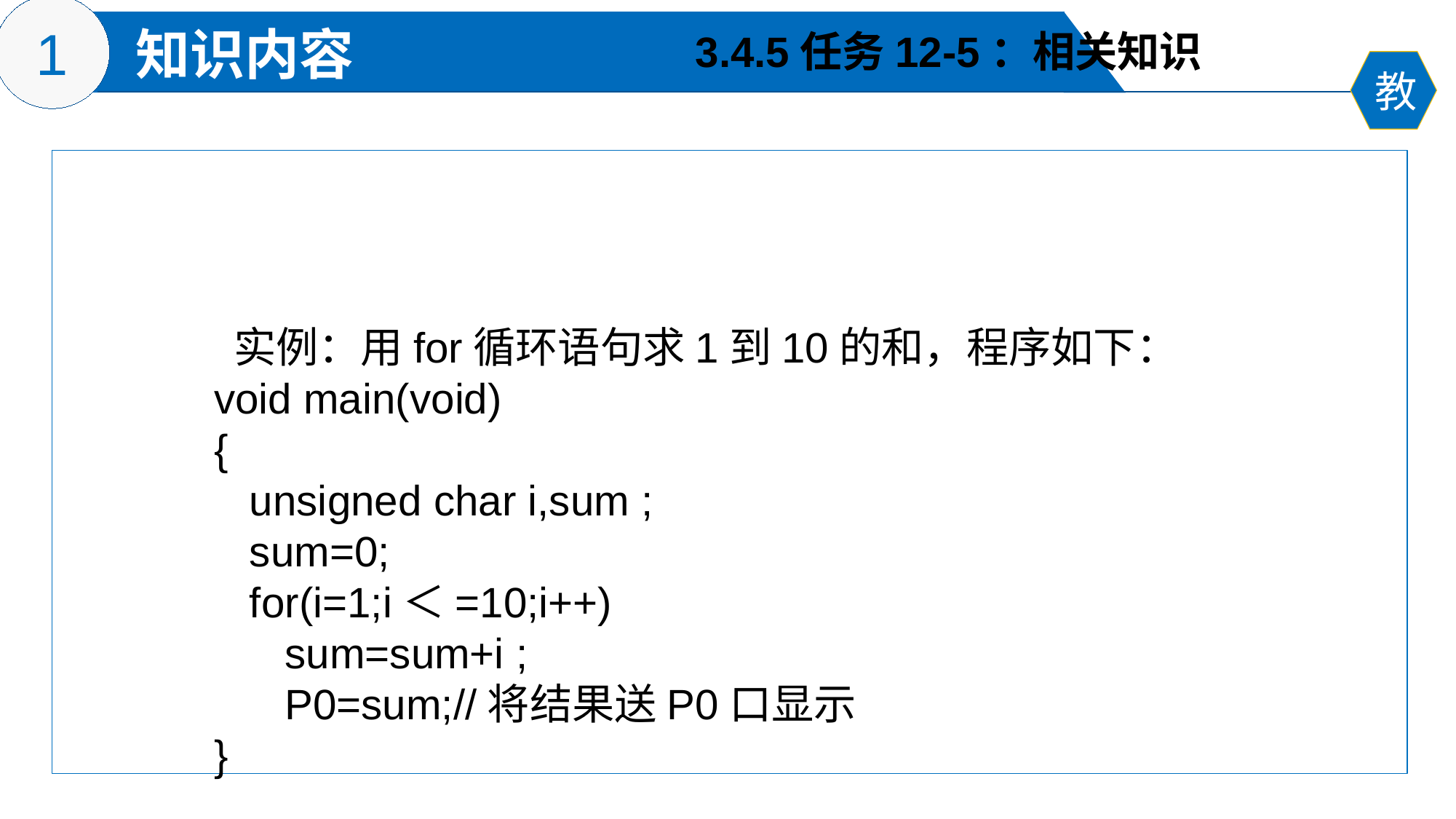

3.4.5任务12-5：相关知识

 实例：用for循环语句求1到10的和，程序如下：
void main(void)
{
   unsigned char i,sum ;
   sum=0;
   for(i=1;i＜=10;i++)
      sum=sum+i ;
      P0=sum;//将结果送P0口显示
}